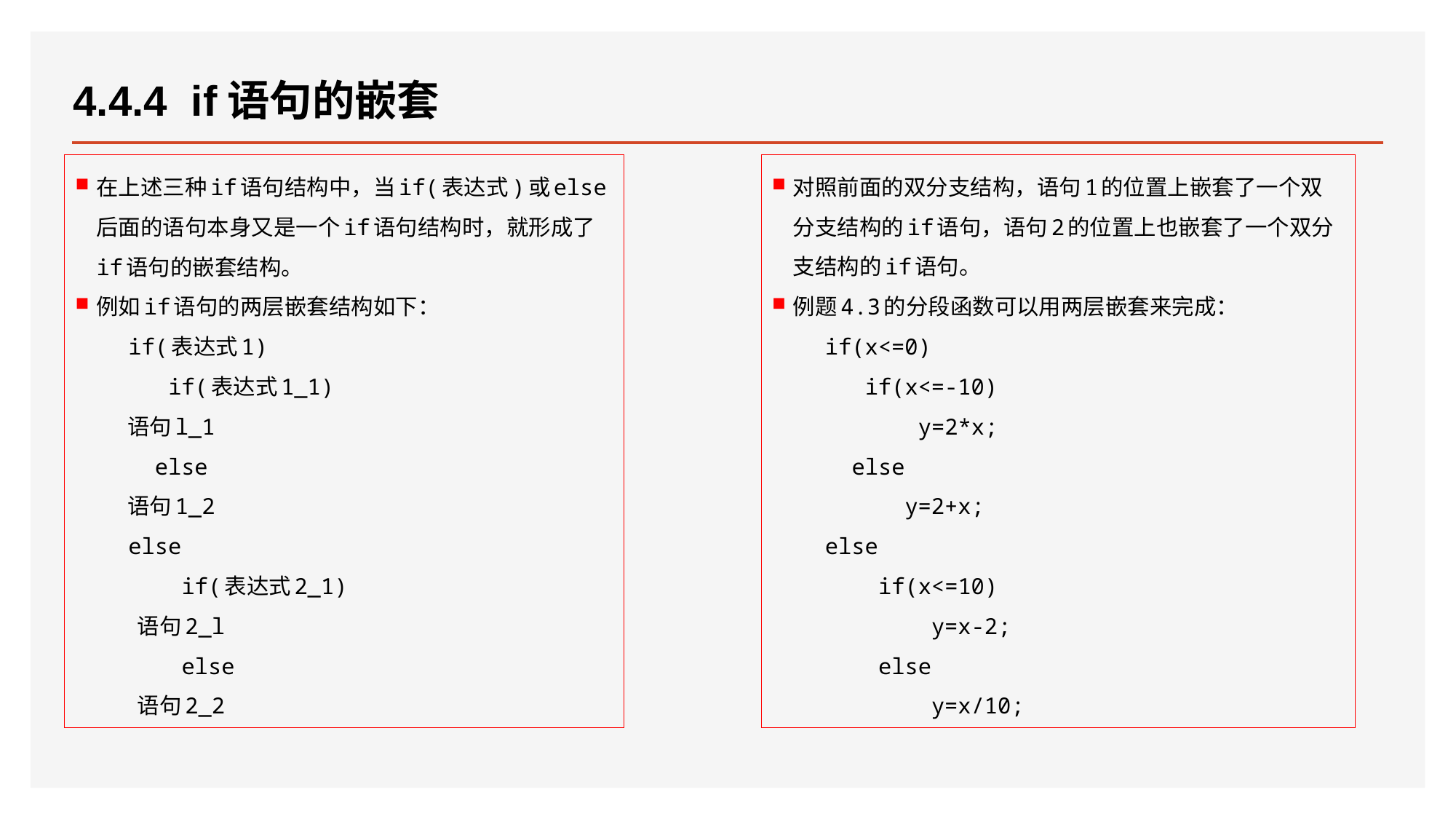

# 4.4.4  if语句的嵌套
在上述三种if语句结构中，当if(表达式)或else后面的语句本身又是一个if语句结构时，就形成了if语句的嵌套结构。
例如if语句的两层嵌套结构如下：
    if(表达式1)
       if(表达式1_1)
          语句l_1
      else
          语句1_2
    else
        if(表达式2_1)
            语句2_l
        else
            语句2_2
对照前面的双分支结构，语句1的位置上嵌套了一个双分支结构的if语句，语句2的位置上也嵌套了一个双分支结构的if语句。
例题4.3的分段函数可以用两层嵌套来完成：
    if(x<=0)
       if(x<=-10)
           y=2*x;
      else
          y=2+x;
    else
        if(x<=10)
            y=x-2;
        else
            y=x/10;